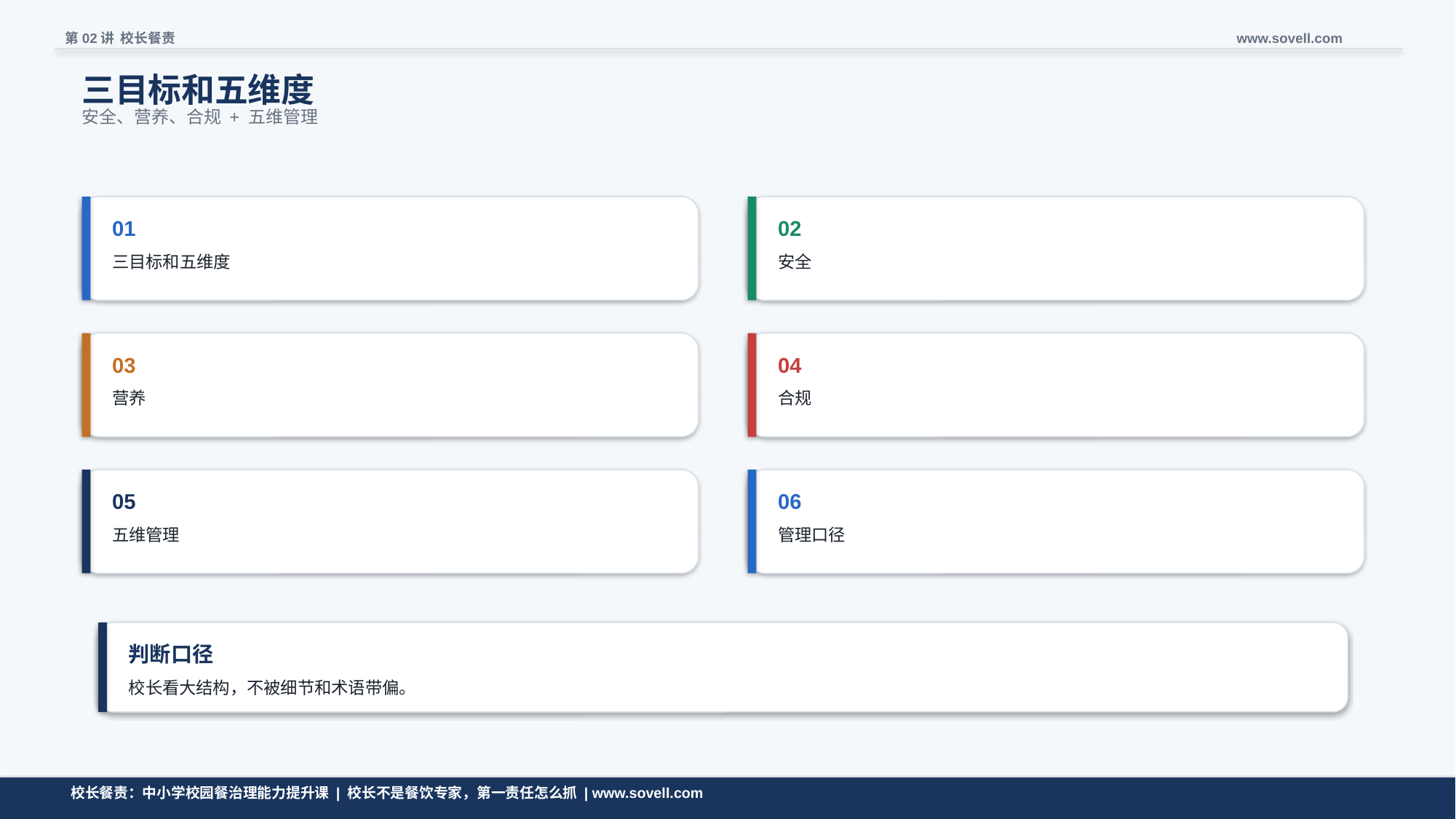

第02讲  校长餐责
www.sovell.com

三目标和五维度
安全、营养、合规 + 五维管理

01
02
三目标和五维度
安全

03
04
营养
合规

05
06
五维管理
管理口径

判断口径
校长看大结构，不被细节和术语带偏。

清单不是越长越好，而是要帮助校长快速判断。
校长餐责：中小学校园餐治理能力提升课 | 校长不是餐饮专家，第一责任怎么抓 | www.sovell.com